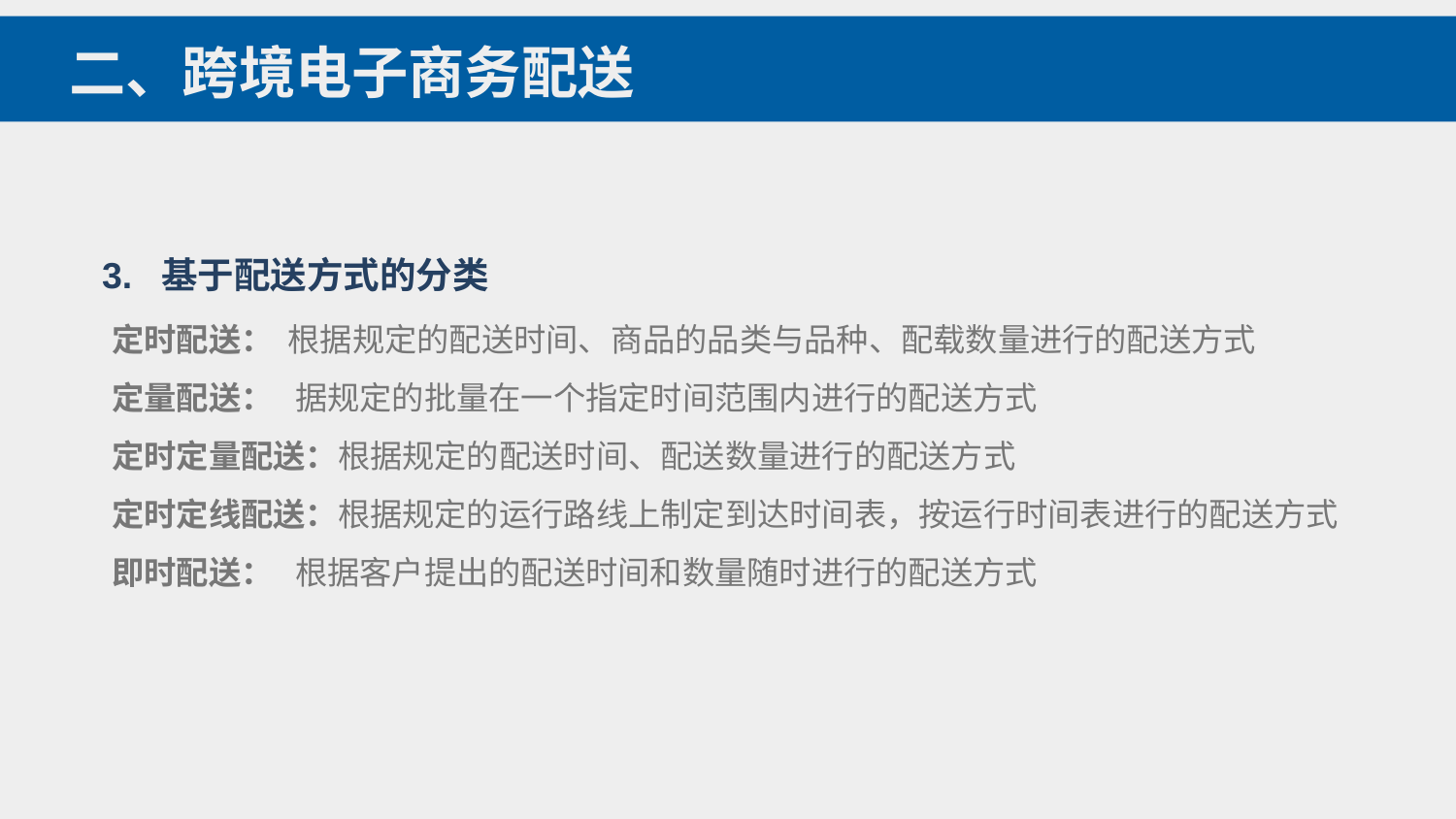

二、跨境电子商务配送
3.  基于配送方式的分类
定时配送：  根据规定的配送时间、商品的品类与品种、配载数量进行的配送方式
定量配送：   据规定的批量在一个指定时间范围内进行的配送方式
定时定量配送：根据规定的配送时间、配送数量进行的配送方式
定时定线配送：根据规定的运行路线上制定到达时间表，按运行时间表进行的配送方式
即时配送：   根据客户提出的配送时间和数量随时进行的配送方式